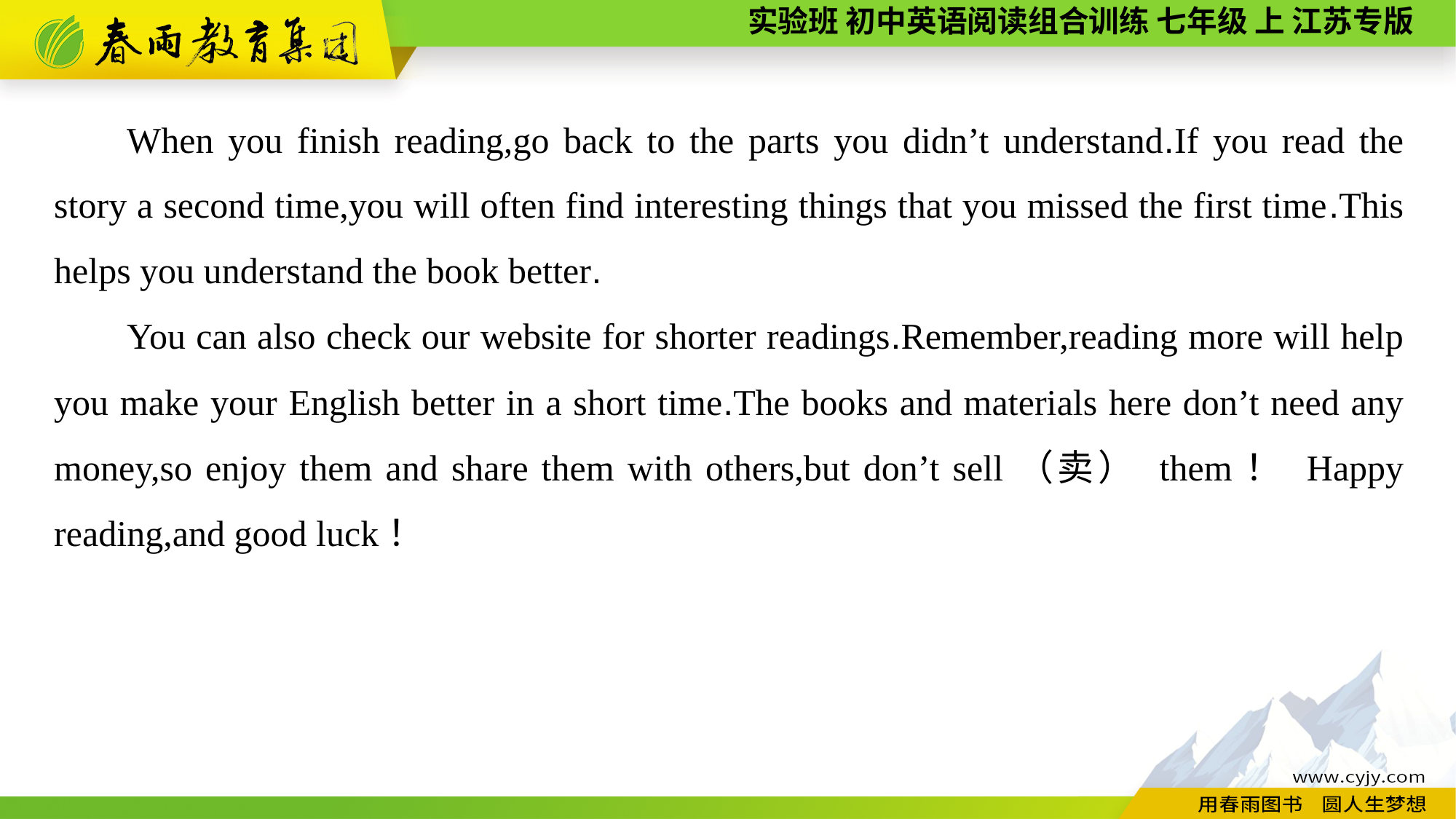

When you finish reading,go back to the parts you didn’t understand.If you read the story a second time,you will often find interesting things that you missed the first time.This helps you understand the book better.
You can also check our website for shorter readings.Remember,reading more will help you make your English better in a short time.The books and materials here don’t need any money,so enjoy them and share them with others,but don’t sell（卖） them！ Happy reading,and good luck！